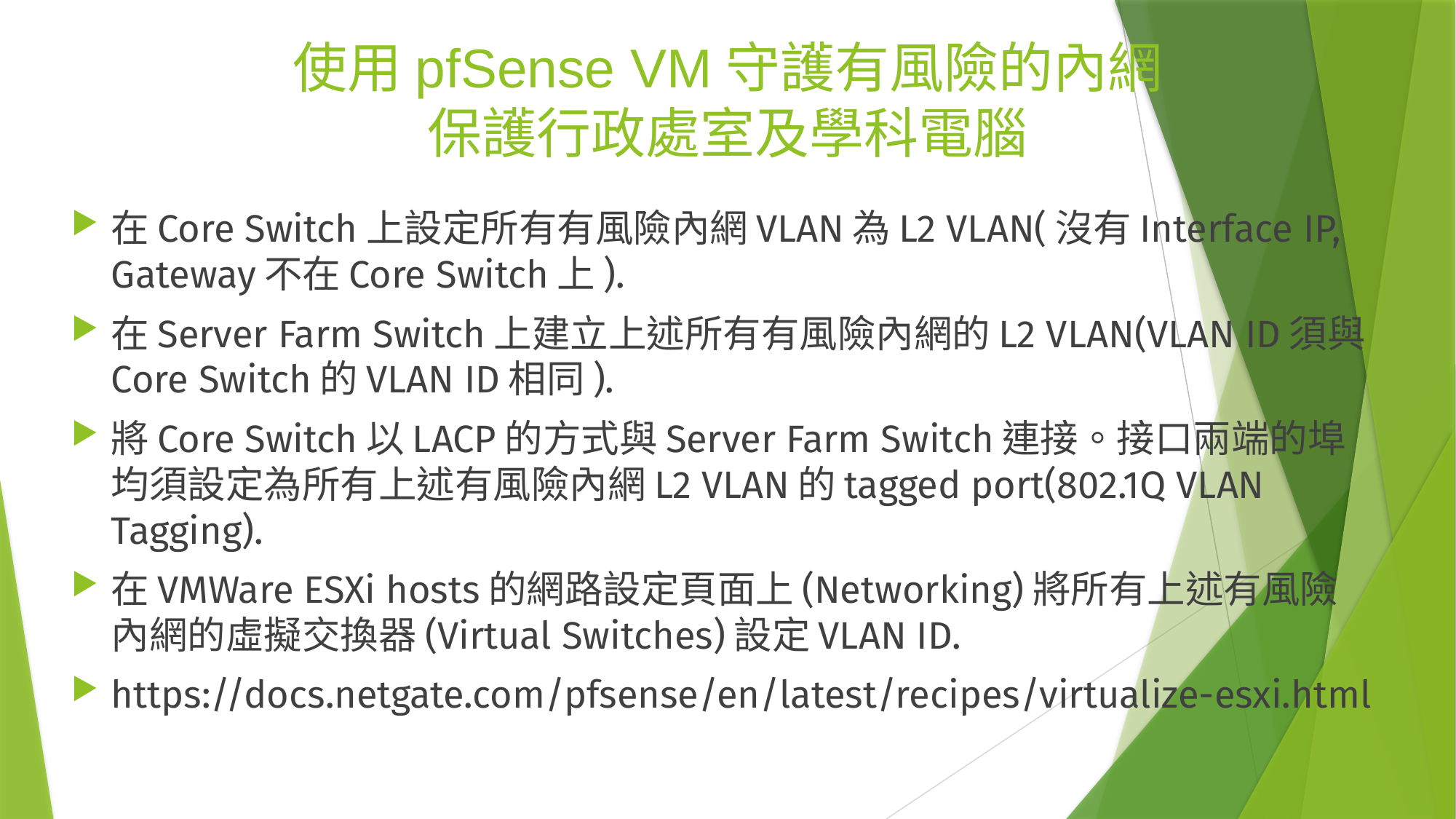

# 使用pfSense VM守護有風險的內網 保護行政處室及學科電腦
在Core Switch上設定所有有風險內網VLAN為L2 VLAN(沒有Interface IP, Gateway不在Core Switch上).
在Server Farm Switch上建立上述所有有風險內網的L2 VLAN(VLAN ID須與Core Switch的VLAN ID相同).
將Core Switch以LACP的方式與Server Farm Switch連接。接口兩端的埠均須設定為所有上述有風險內網L2 VLAN的tagged port(802.1Q VLAN Tagging).
在VMWare ESXi hosts的網路設定頁面上(Networking)將所有上述有風險內網的虛擬交換器(Virtual Switches)設定VLAN ID.
https://docs.netgate.com/pfsense/en/latest/recipes/virtualize-esxi.html